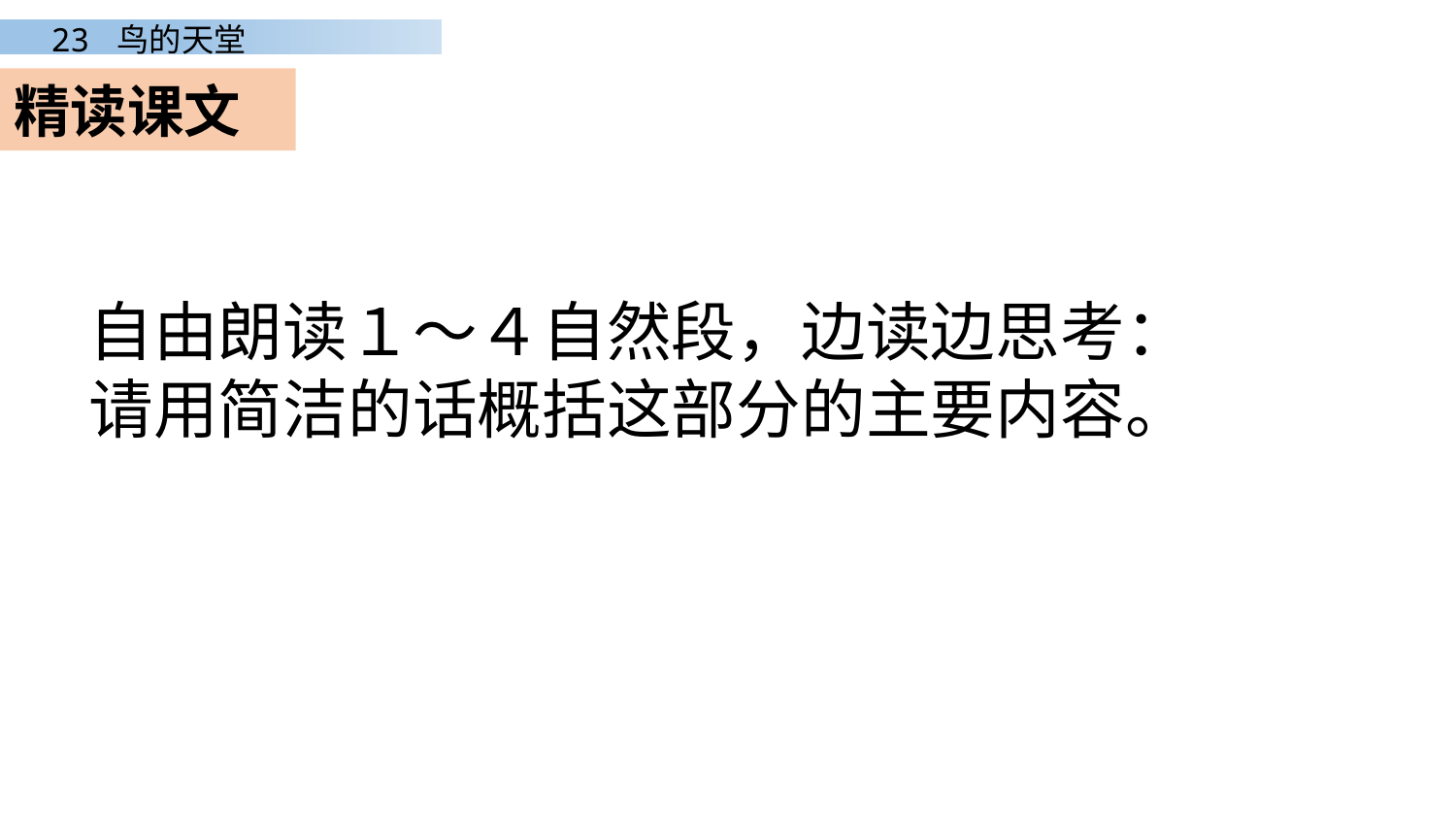

精读课文
自由朗读１～４自然段，边读边思考：
请用简洁的话概括这部分的主要内容。